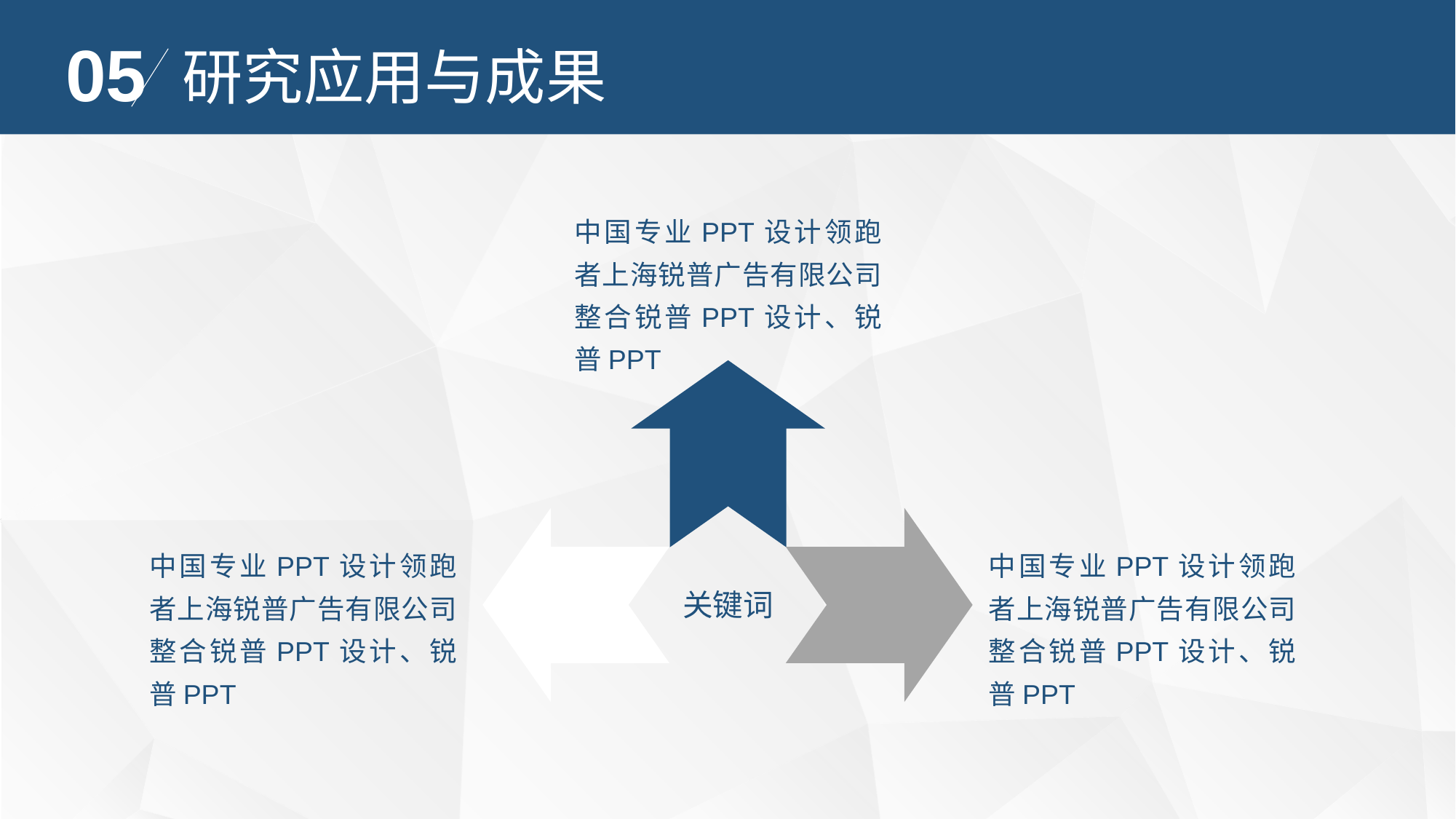

05
研究应用与成果
中国专业PPT设计领跑者上海锐普广告有限公司整合锐普PPT设计、锐普PPT

关键词
中国专业PPT设计领跑者上海锐普广告有限公司整合锐普PPT设计、锐普PPT
中国专业PPT设计领跑者上海锐普广告有限公司整合锐普PPT设计、锐普PPT